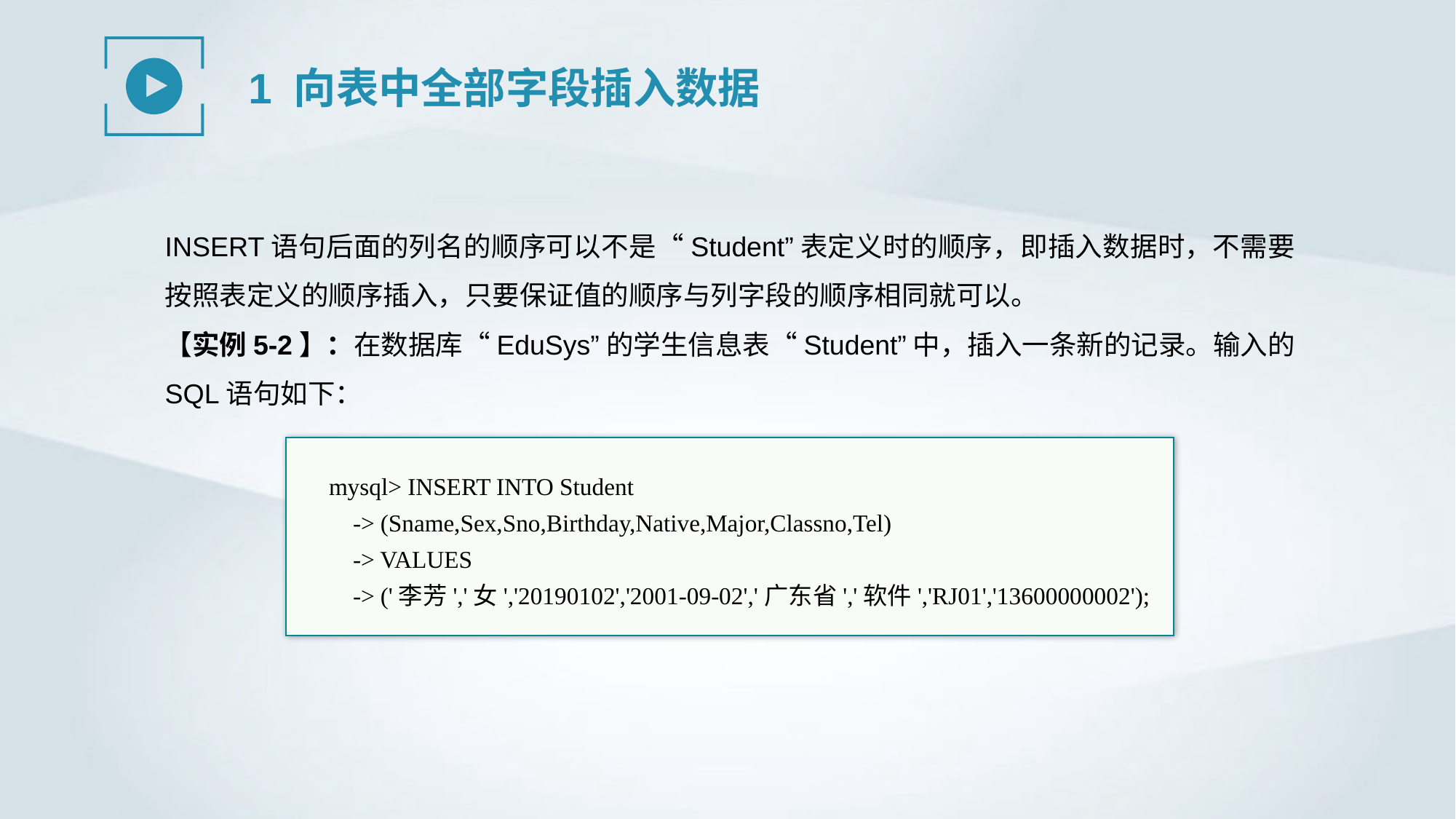

1 向表中全部字段插入数据
INSERT语句后面的列名的顺序可以不是“Student”表定义时的顺序，即插入数据时，不需要按照表定义的顺序插入，只要保证值的顺序与列字段的顺序相同就可以。
【实例5-2】：在数据库“EduSys”的学生信息表“Student”中，插入一条新的记录。输入的SQL语句如下：
mysql> INSERT INTO Student
    -> (Sname,Sex,Sno,Birthday,Native,Major,Classno,Tel)
    -> VALUES
    -> ('李芳','女','20190102','2001-09-02','广东省','软件','RJ01','13600000002');